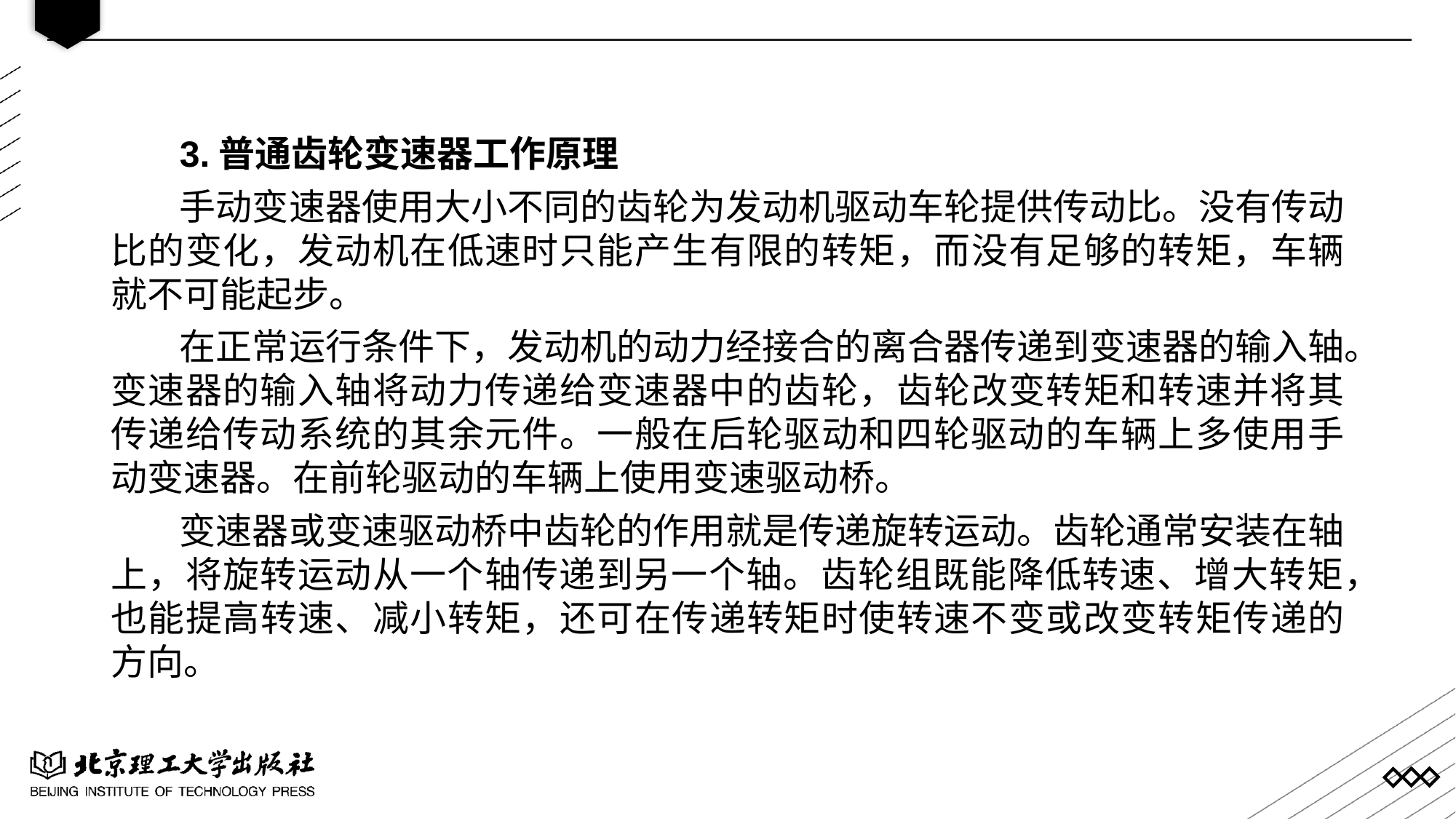

3.普通齿轮变速器工作原理
手动变速器使用大小不同的齿轮为发动机驱动车轮提供传动比。没有传动比的变化，发动机在低速时只能产生有限的转矩，而没有足够的转矩，车辆就不可能起步。
在正常运行条件下，发动机的动力经接合的离合器传递到变速器的输入轴。变速器的输入轴将动力传递给变速器中的齿轮，齿轮改变转矩和转速并将其传递给传动系统的其余元件。一般在后轮驱动和四轮驱动的车辆上多使用手动变速器。在前轮驱动的车辆上使用变速驱动桥。
变速器或变速驱动桥中齿轮的作用就是传递旋转运动。齿轮通常安装在轴上，将旋转运动从一个轴传递到另一个轴。齿轮组既能降低转速、增大转矩，也能提高转速、减小转矩，还可在传递转矩时使转速不变或改变转矩传递的方向。